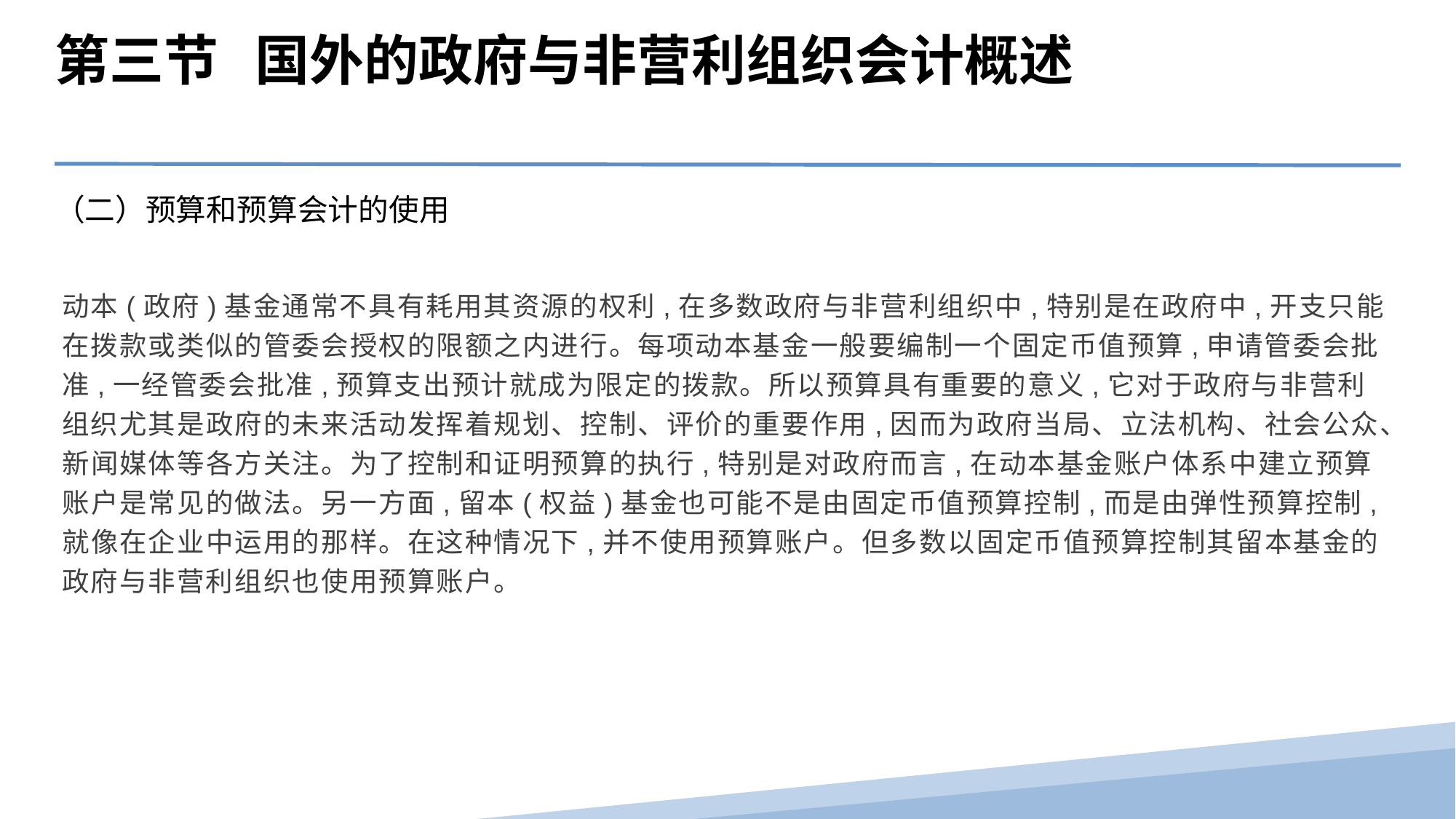

第三节   国外的政府与非营利组织会计概述
（二）预算和预算会计的使用
动本(政府)基金通常不具有耗用其资源的权利,在多数政府与非营利组织中,特别是在政府中,开支只能在拨款或类似的管委会授权的限额之内进行。每项动本基金一般要编制一个固定币值预算,申请管委会批准,一经管委会批准,预算支出预计就成为限定的拨款。所以预算具有重要的意义,它对于政府与非营利组织尤其是政府的未来活动发挥着规划、控制、评价的重要作用,因而为政府当局、立法机构、社会公众、新闻媒体等各方关注。为了控制和证明预算的执行,特别是对政府而言,在动本基金账户体系中建立预算账户是常见的做法。另一方面,留本(权益)基金也可能不是由固定币值预算控制,而是由弹性预算控制,就像在企业中运用的那样。在这种情况下,并不使用预算账户。但多数以固定币值预算控制其留本基金的政府与非营利组织也使用预算账户。